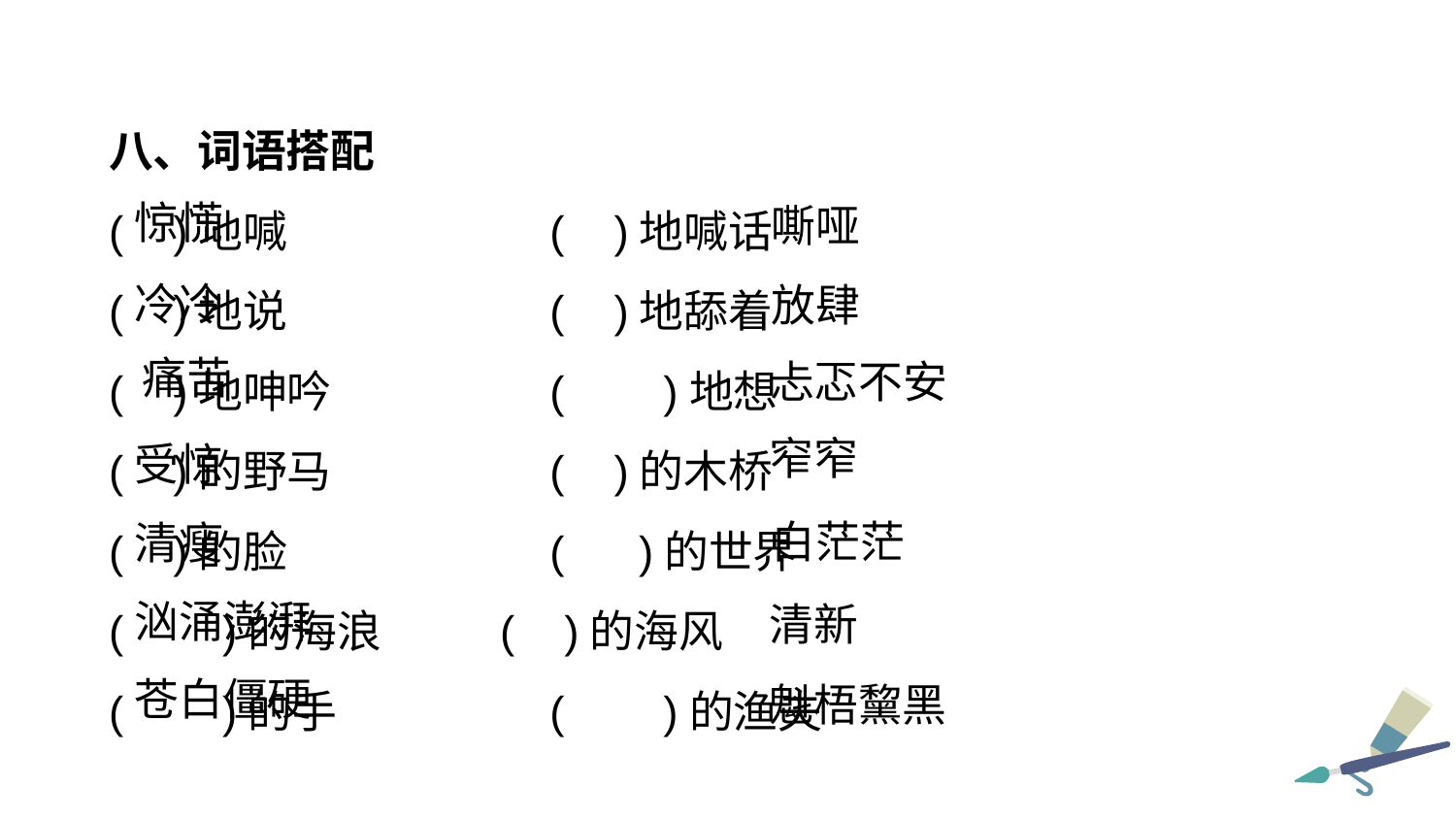

八、词语搭配
(    )地喊	              (    )地喊话
(    )地说	              (    )地舔着
(    )地呻吟	              (        )地想
(    )的野马	              (    )的木桥
(    )的脸	              (      )的世界
(        )的海浪	         (    )的海风
(        )的手	              (        )的渔夫

惊慌
嘶哑
冷冷
放肆
痛苦
忐忑不安
窄窄
受惊
白茫茫
清瘦
汹涌澎湃
清新
苍白僵硬
魁梧黧黑